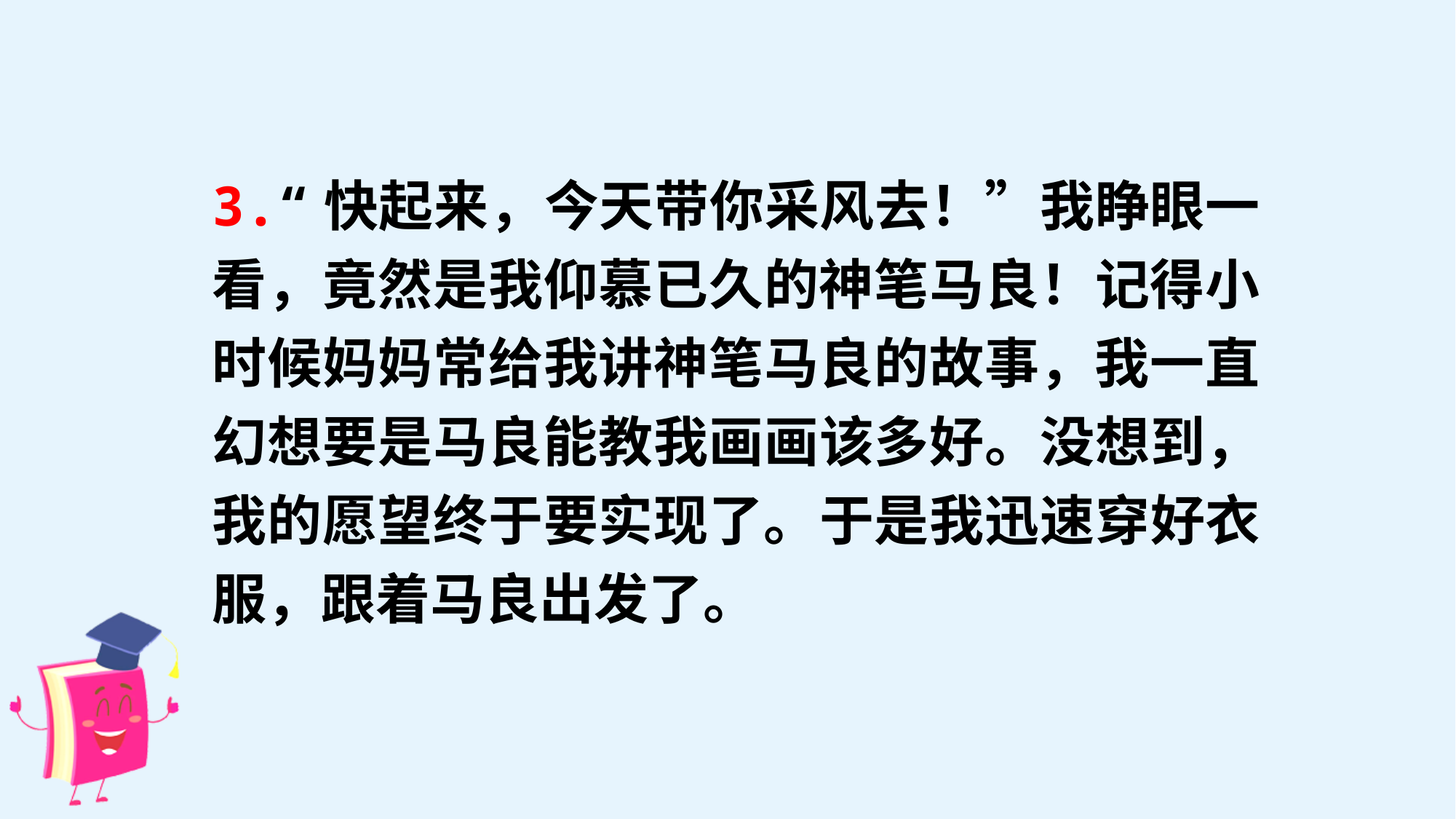

3.“快起来，今天带你采风去！”我睁眼一看，竟然是我仰慕已久的神笔马良！记得小时候妈妈常给我讲神笔马良的故事，我一直幻想要是马良能教我画画该多好。没想到，我的愿望终于要实现了。于是我迅速穿好衣服，跟着马良出发了。